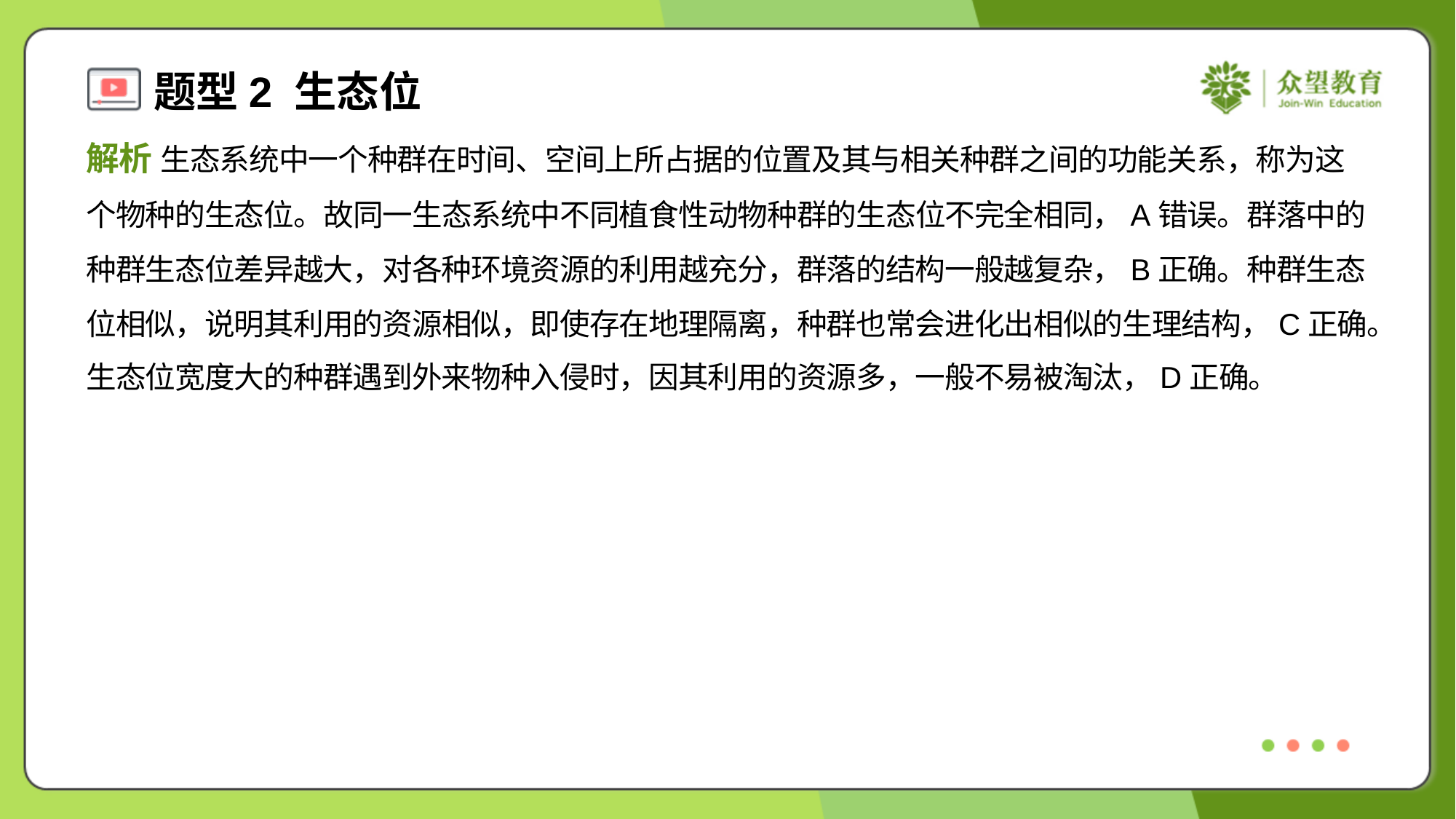

解析 生态系统中一个种群在时间、空间上所占据的位置及其与相关种群之间的功能关系，称为这
个物种的生态位。故同一生态系统中不同植食性动物种群的生态位不完全相同，A错误。群落中的
种群生态位差异越大，对各种环境资源的利用越充分，群落的结构一般越复杂，B正确。种群生态
位相似，说明其利用的资源相似，即使存在地理隔离，种群也常会进化出相似的生理结构，C正确。
生态位宽度大的种群遇到外来物种入侵时，因其利用的资源多，一般不易被淘汰，D正确。